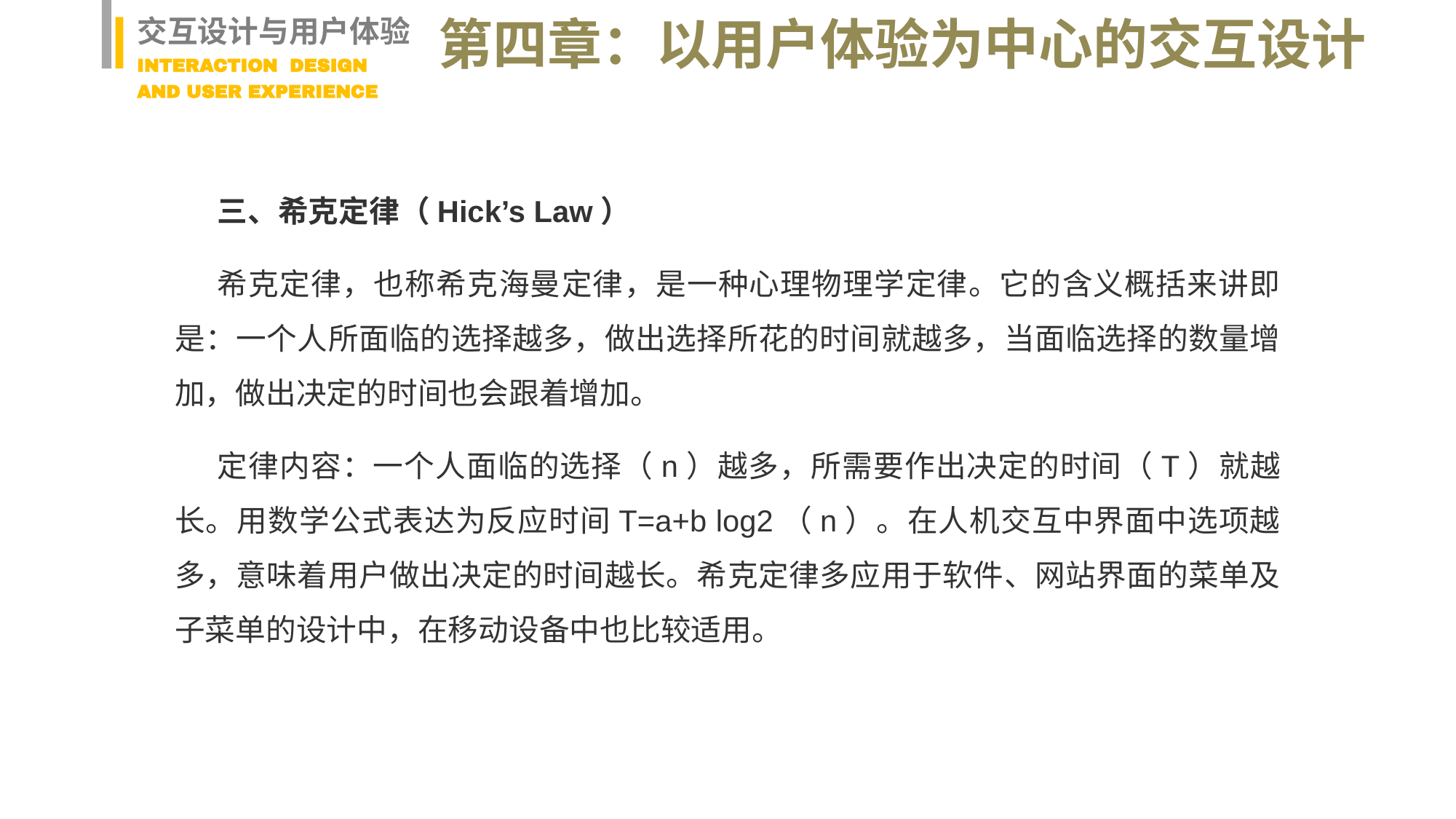

交互设计与用户体验
INTERACTION  DESIGN
AND USER EXPERIENCE
第四章：以用户体验为中心的交互设计

三、希克定律（Hick’s Law）
希克定律，也称希克海曼定律，是一种心理物理学定律。它的含义概括来讲即是：一个人所面临的选择越多，做出选择所花的时间就越多，当面临选择的数量增加，做出决定的时间也会跟着增加。
定律内容：一个人面临的选择（n）越多，所需要作出决定的时间（T）就越长。用数学公式表达为反应时间T=a+b log2（n）。在人机交互中界面中选项越多，意味着用户做出决定的时间越长。希克定律多应用于软件、网站界面的菜单及子菜单的设计中，在移动设备中也比较适用。